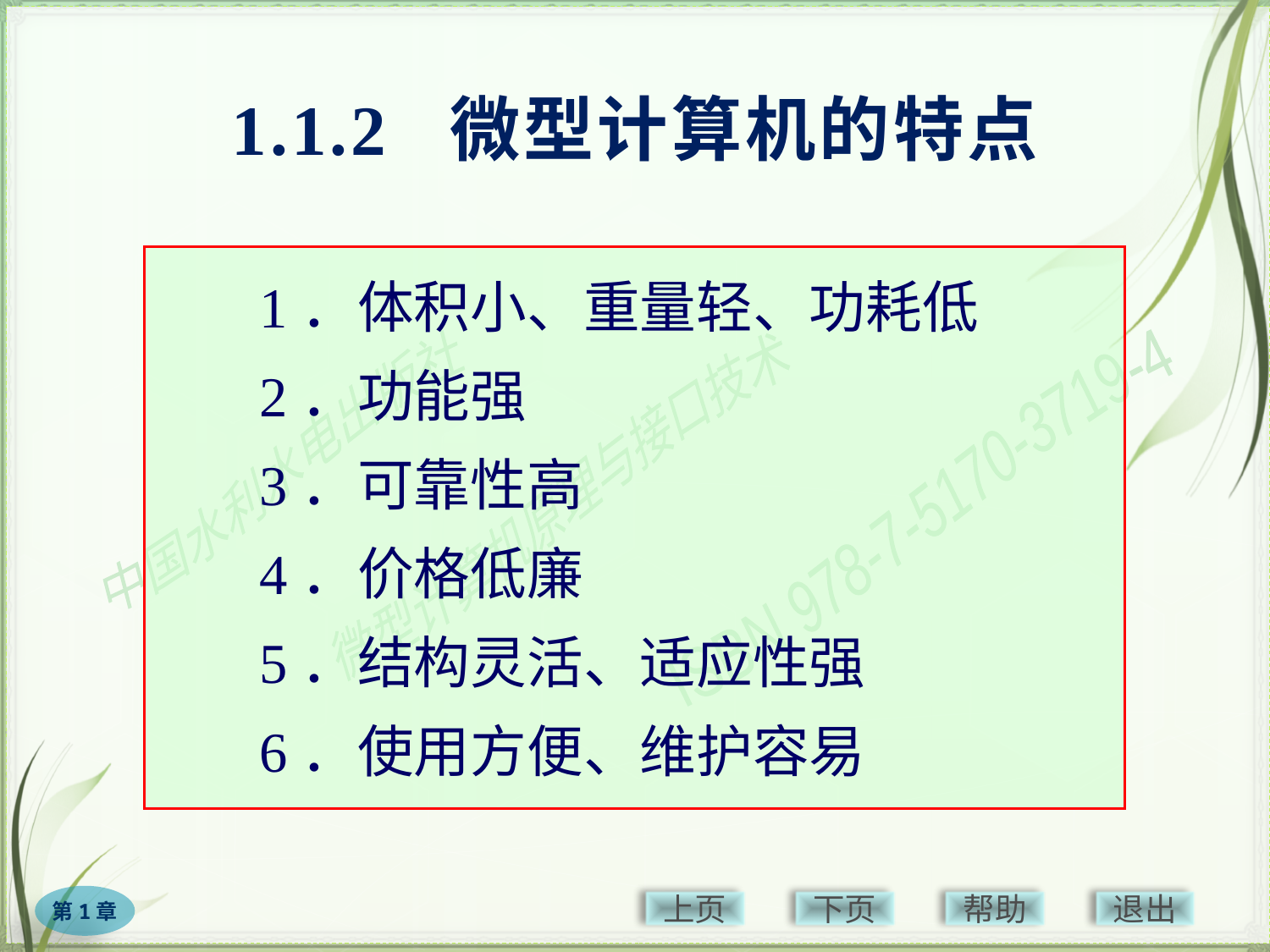

# 1.1.2  微型计算机的特点
1．体积小、重量轻、功耗低
2．功能强
3．可靠性高
4．价格低廉
5．结构灵活、适应性强
6．使用方便、维护容易